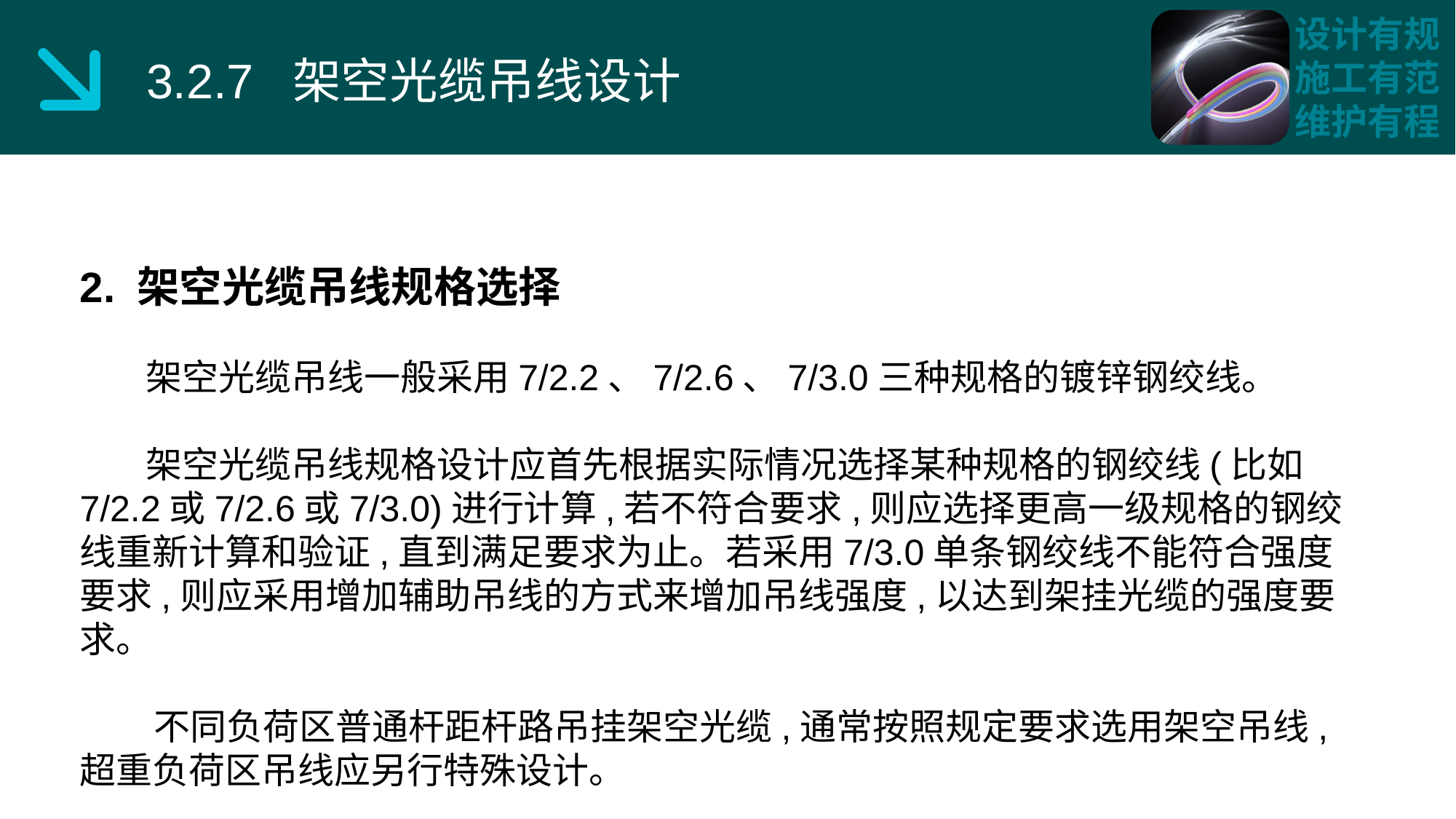

3.2.7  架空光缆吊线设计

2. 架空光缆吊线规格选择

       架空光缆吊线一般采用7/2.2、7/2.6、7/3.0三种规格的镀锌钢绞线。

       架空光缆吊线规格设计应首先根据实际情况选择某种规格的钢绞线(比如7/2.2或7/2.6或7/3.0)进行计算,若不符合要求,则应选择更高一级规格的钢绞线重新计算和验证,直到满足要求为止。若采用7/3.0单条钢绞线不能符合强度要求,则应采用增加辅助吊线的方式来增加吊线强度,以达到架挂光缆的强度要求。

        不同负荷区普通杆距杆路吊挂架空光缆,通常按照规定要求选用架空吊线,超重负荷区吊线应另行特殊设计。